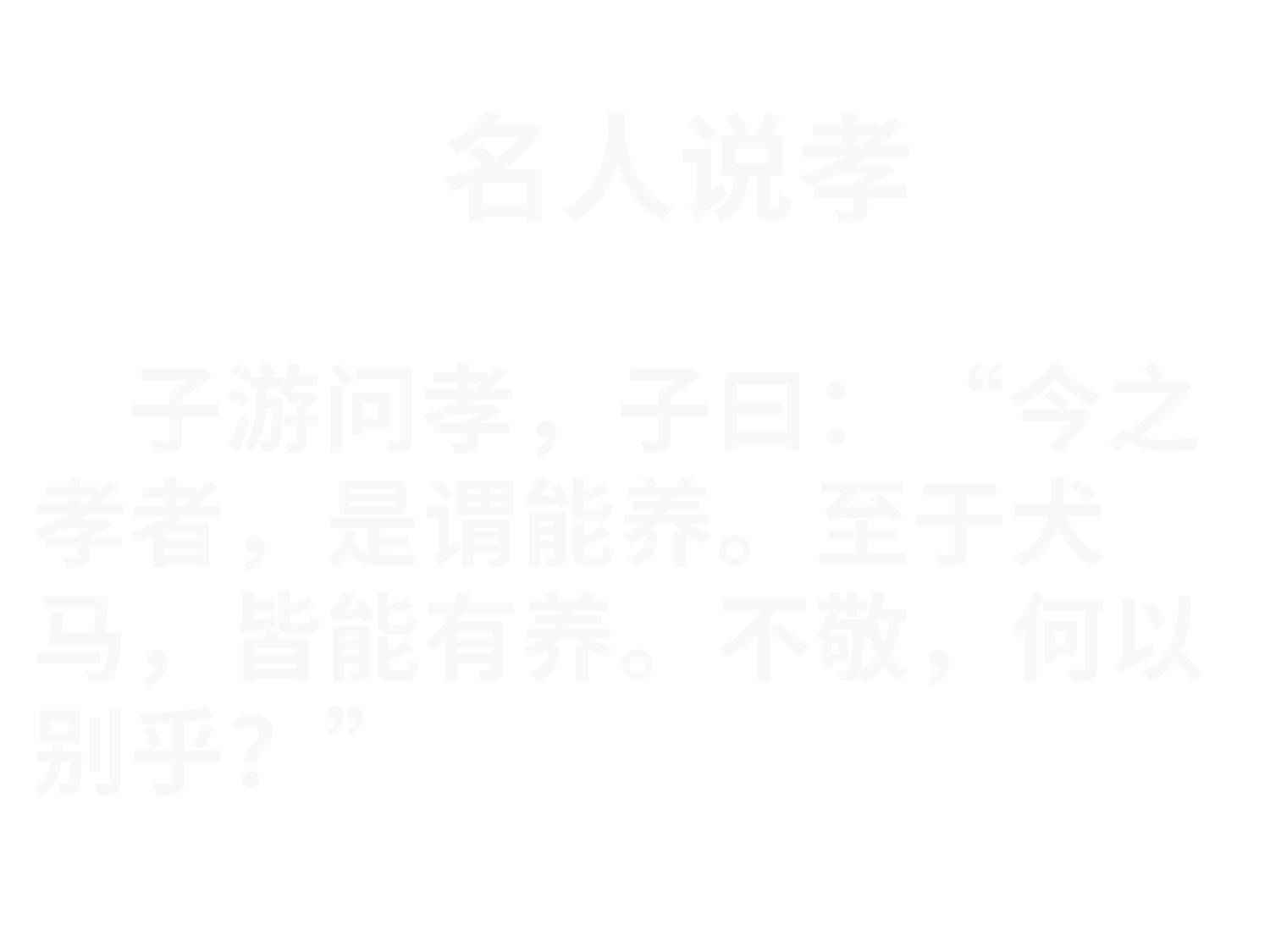

名人说孝

   子游问孝，子曰：“今之孝者，是谓能养。至于犬马，皆能有养。不敬，何以别乎？”